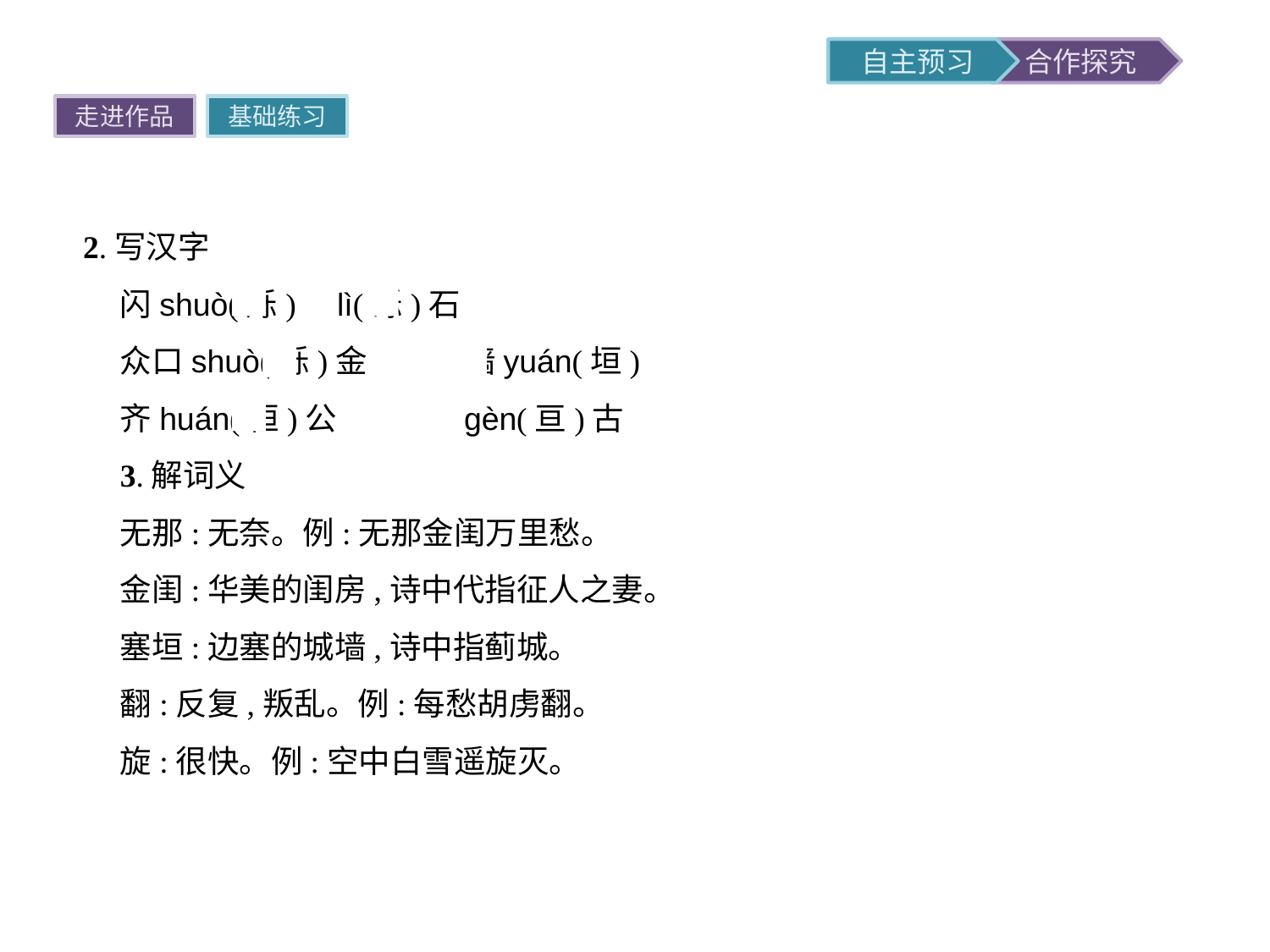

走进作品
基础练习
2.写汉字
闪shuò(烁)	lì(砾)石
众口shuò(铄)金	墙yuán(垣)
齐huán(桓)公	gèn(亘)古
3.解词义
无那:无奈。例:无那金闺万里愁。
金闺:华美的闺房,诗中代指征人之妻。
塞垣:边塞的城墙,诗中指蓟城。
翻:反复,叛乱。例:每愁胡虏翻。
旋:很快。例:空中白雪遥旋灭。